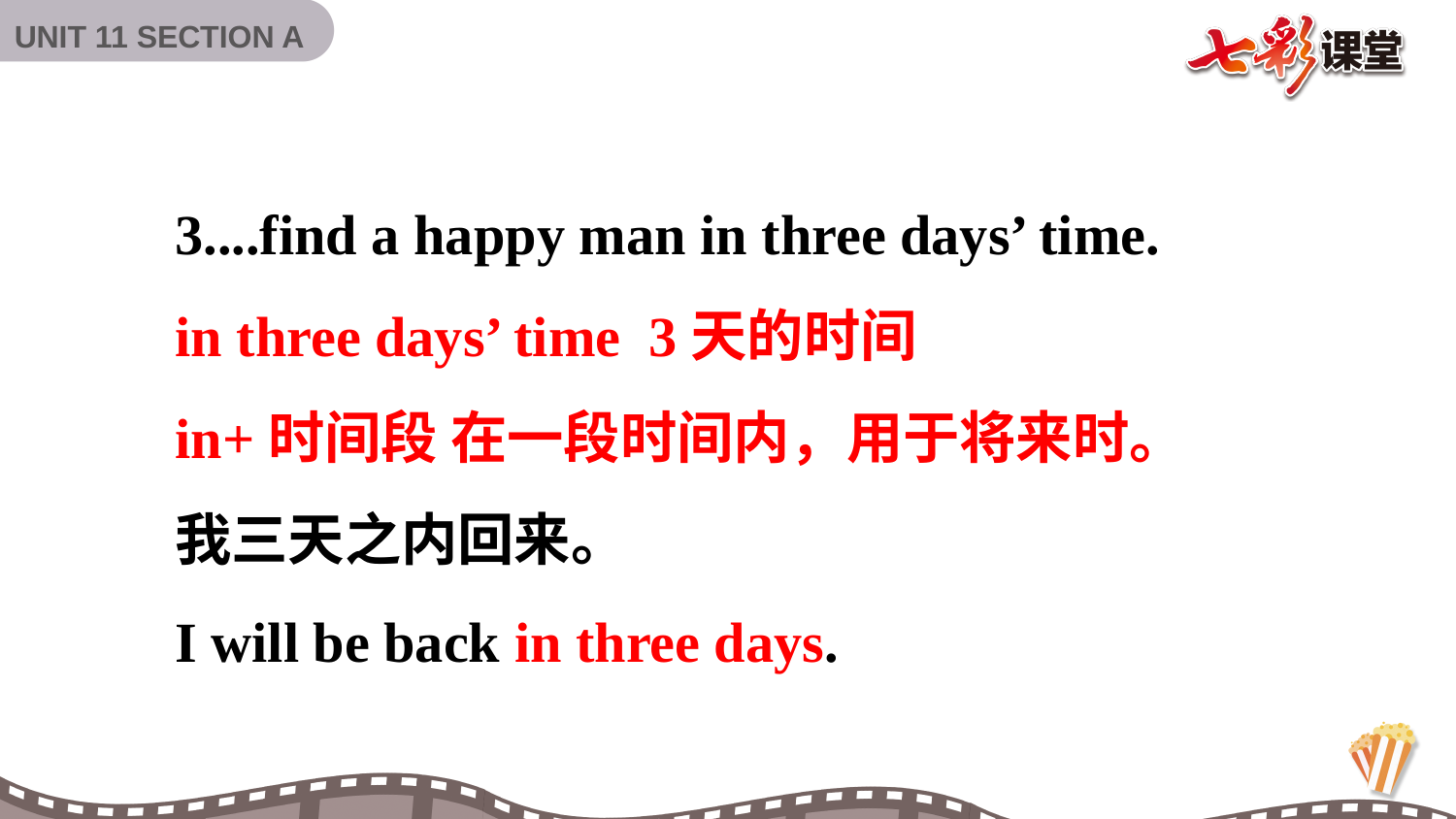

3....find a happy man in three days’ time.
in three days’ time  3天的时间
in+时间段 在一段时间内，用于将来时。
我三天之内回来。
I will be back in three days.